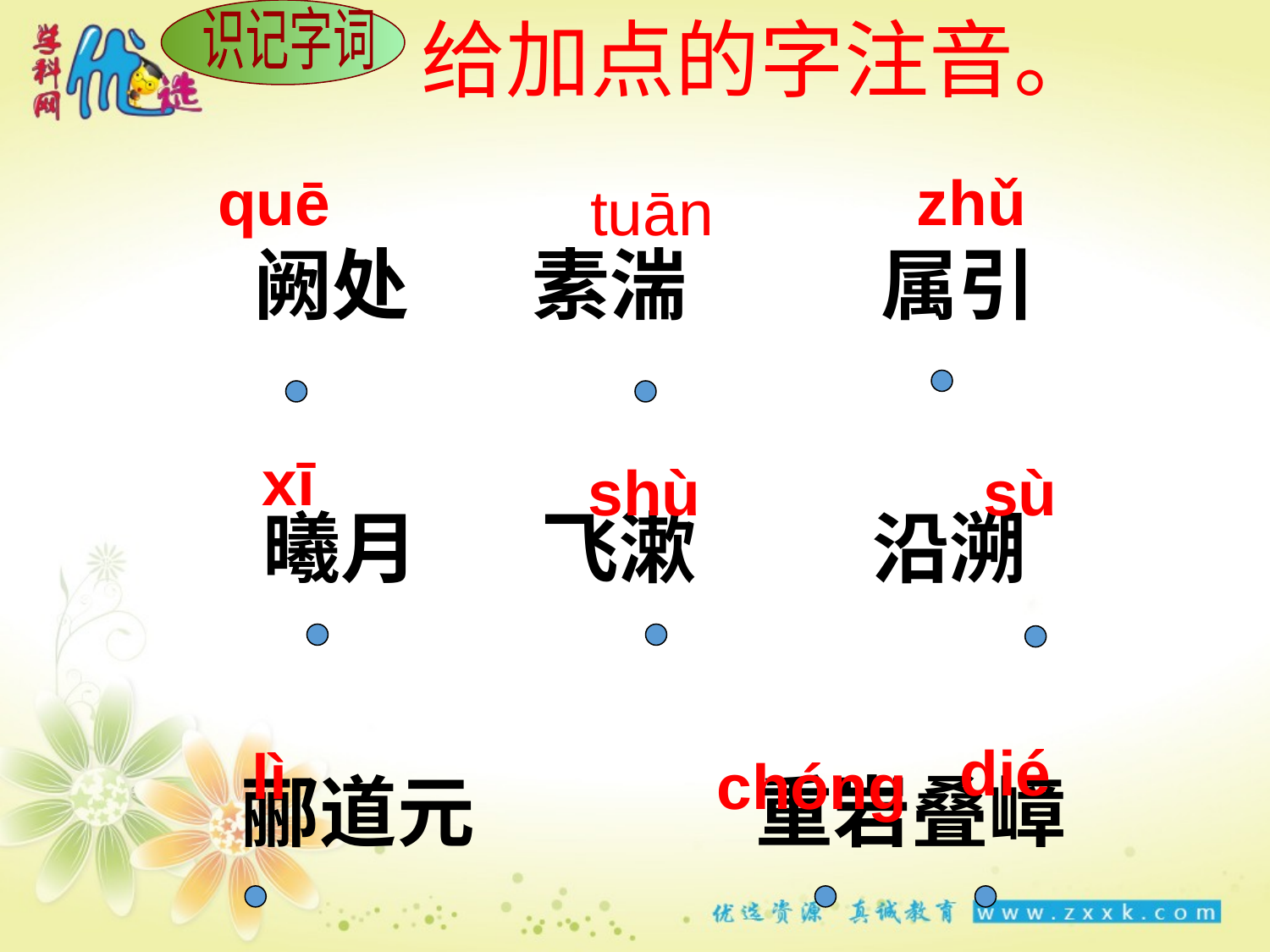

识记字词
给加点的字注音。

阙处       素湍           属引

曦月       飞漱          沿溯

郦道元                重岩叠嶂
quē
zhǔ
tuān

xī
shù
sù

dié
lì
chóng